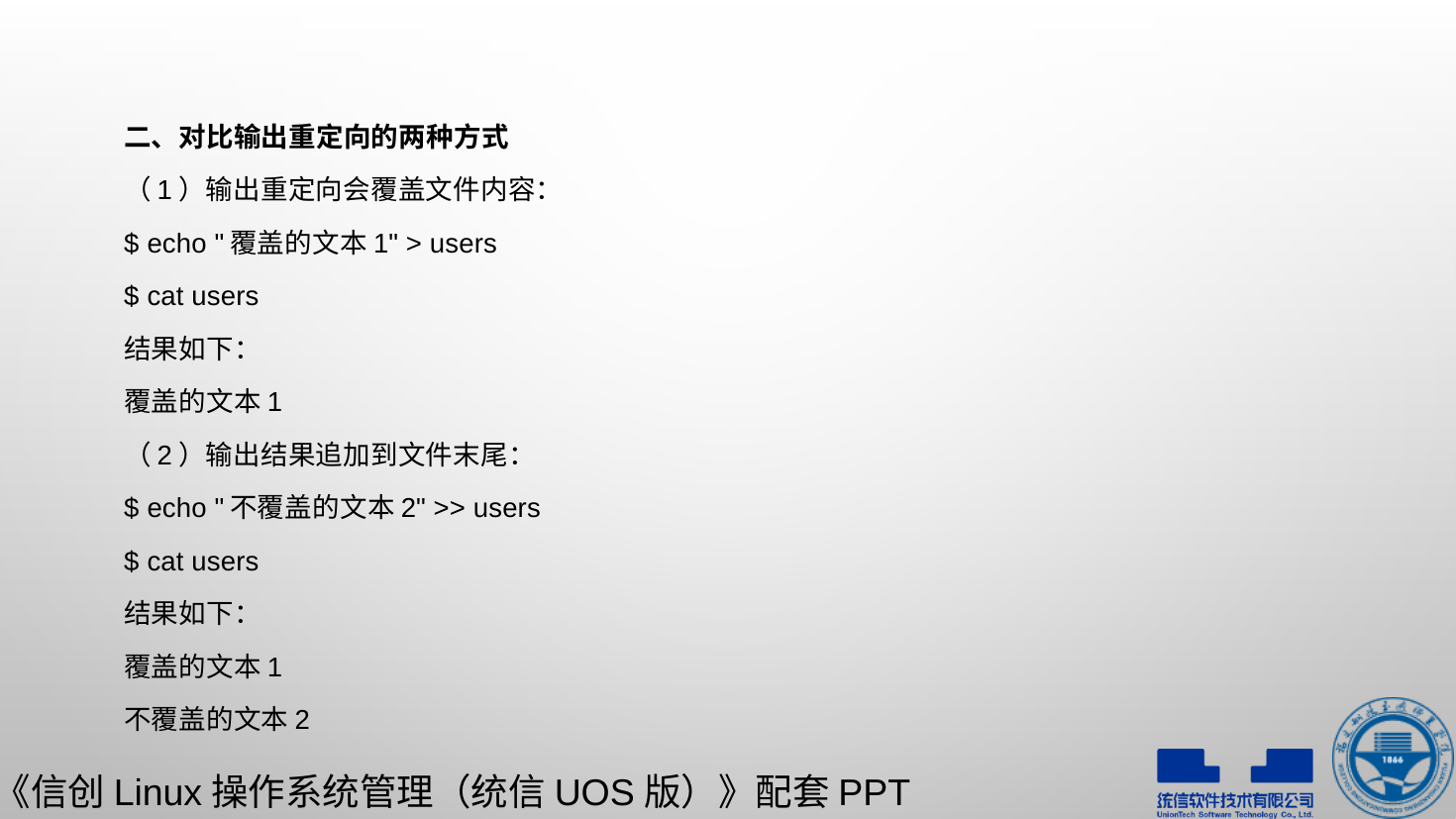

二、对比输出重定向的两种方式
（1）输出重定向会覆盖文件内容：
$ echo "覆盖的文本1" > users
$ cat users
结果如下：
覆盖的文本1
（2）输出结果追加到文件末尾：
$ echo "不覆盖的文本2" >> users
$ cat users
结果如下：
覆盖的文本1
不覆盖的文本2